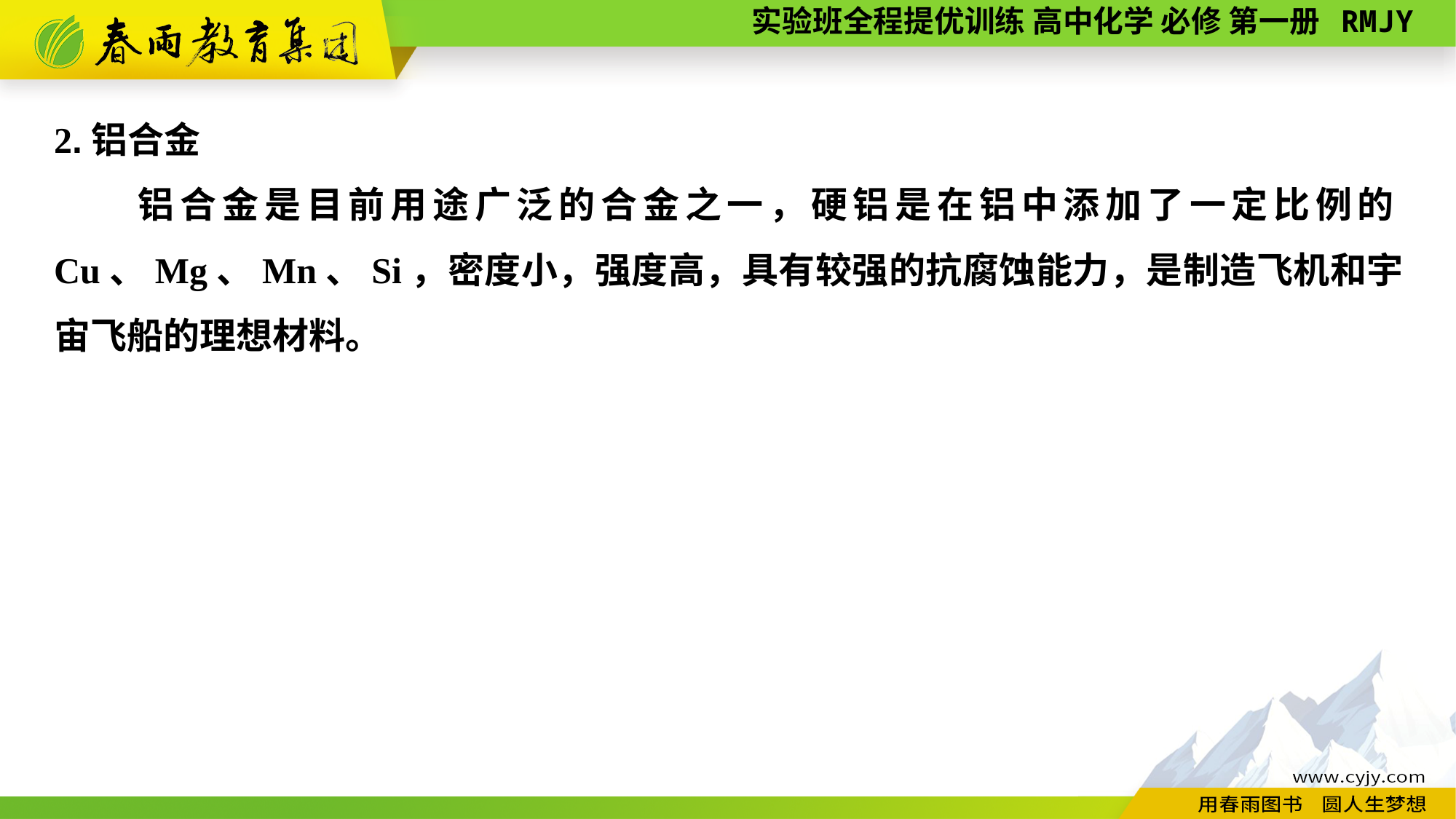

2.铝合金
　　铝合金是目前用途广泛的合金之一，硬铝是在铝中添加了一定比例的Cu、Mg、Mn、Si，密度小，强度高，具有较强的抗腐蚀能力，是制造飞机和宇宙飞船的理想材料。